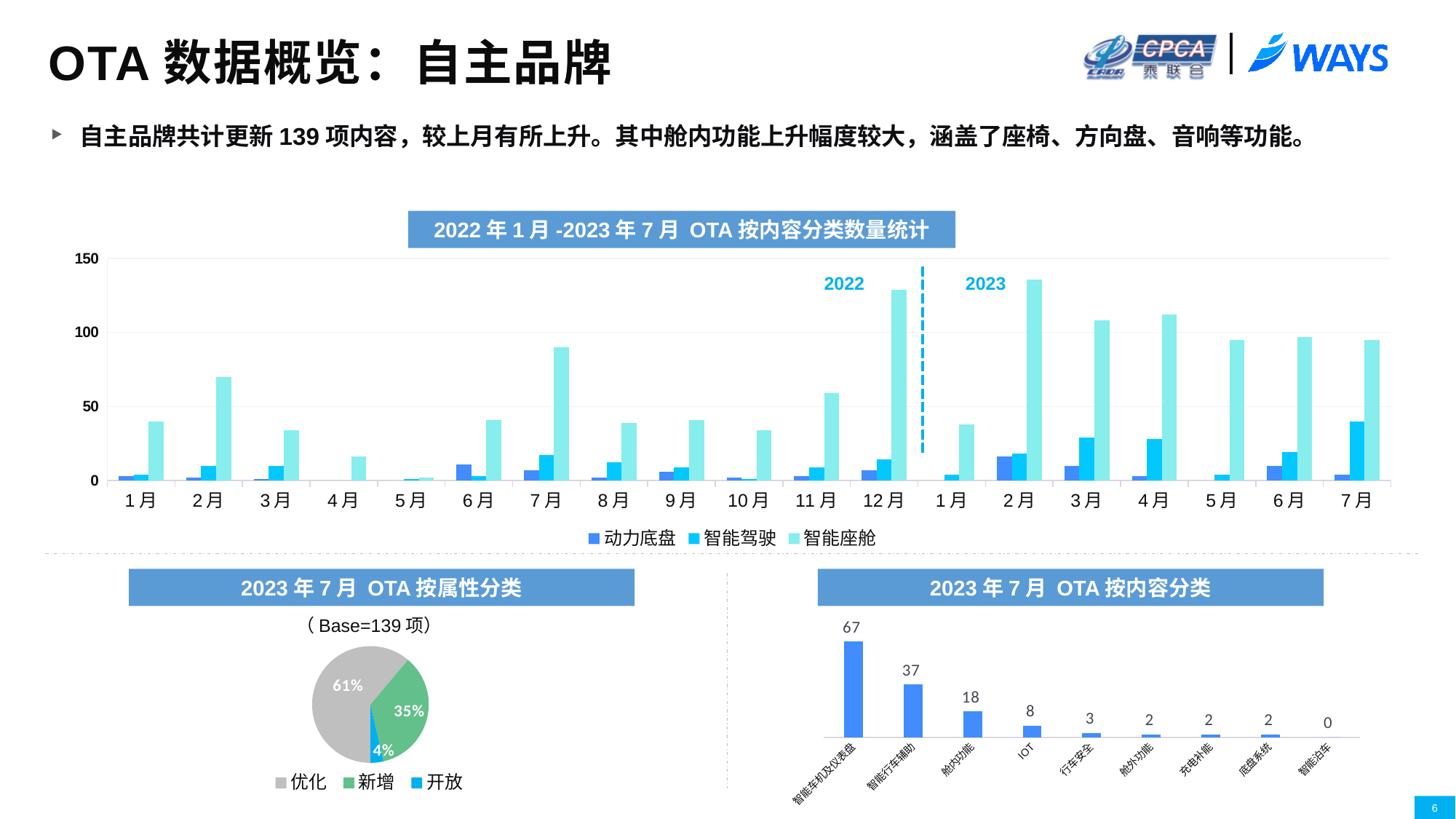

# OTA数据概览：自主品牌
自主品牌共计更新139项内容，较上月有所上升。其中舱内功能上升幅度较大，涵盖了座椅、方向盘、音响等功能。
2022年1月-2023年7月 OTA按内容分类数量统计

### Chart

| Category | 动力底盘 | 智能驾驶 | 智能座舱 |
|---|---|---|---|
| 1月 | 3.0 | 4.0 | 40.0 |
| 2月 | 2.0 | 10.0 | 70.0 |
| 3月 | 1.0 | 10.0 | 34.0 |
| 4月 | None | None | 16.0 |
| 5月 | None | 1.0 | 2.0 |
| 6月 | 11.0 | 3.0 | 41.0 |
| 7月 | 7.0 | 17.0 | 90.0 |
| 8月 | 2.0 | 12.0 | 39.0 |
| 9月 | 6.0 | 9.0 | 41.0 |
| 10月 | 2.0 | 1.0 | 34.0 |
| 11月 | 3.0 | 9.0 | 59.0 |
| 12月 | 7.0 | 14.0 | 129.0 |
| 1月 | None | 4.0 | 38.0 |
| 2月 | 16.0 | 18.0 | 136.0 |
| 3月 | 10.0 | 29.0 | 108.0 |
| 4月 | 3.0 | 28.0 | 112.0 |
| 5月 | None | 4.0 | 95.0 |
| 6月 | 10.0 | 19.0 | 97.0 |
| 7月 | 4.0 | 40.0 | 95.0 |
2022
2023
2023年7月 OTA按属性分类
2023年7月 OTA按内容分类
（Base=139项）

### Chart

| Category | NET WORTH |
|---|---|
| 智能车机及仪表盘 | 67.0 |
| 智能行车辅助 | 37.0 |
| 舱内功能 | 18.0 |
| IOT | 8.0 |
| 行车安全 | 3.0 |
| 舱外功能 | 2.0 |
| 充电补能 | 2.0 |
| 底盘系统 | 2.0 |
| 智能泊车 | 0.0 |

### Chart

| Category | 份额 |
|---|---|
| 优化 | 0.6115107913669064 |
| 新增 | 0.35251798561151076 |
| 开放 | 0.03597122302158273 |
6